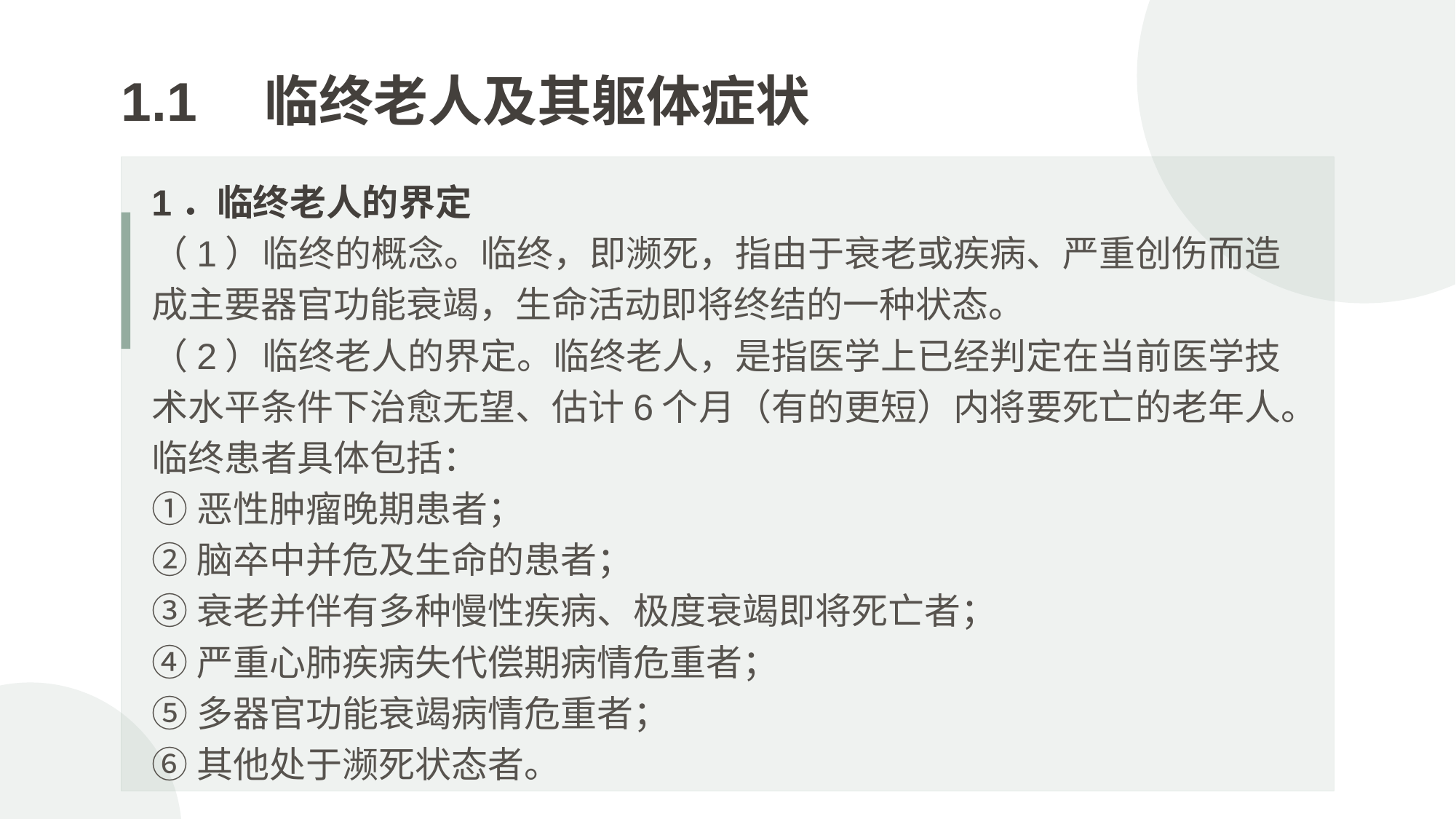

1.1　临终老人及其躯体症状

1．临终老人的界定
（1）临终的概念。临终，即濒死，指由于衰老或疾病、严重创伤而造成主要器官功能衰竭，生命活动即将终结的一种状态。
（2）临终老人的界定。临终老人，是指医学上已经判定在当前医学技术水平条件下治愈无望、估计6个月（有的更短）内将要死亡的老年人。
临终患者具体包括：
①恶性肿瘤晚期患者；
②脑卒中并危及生命的患者；
③衰老并伴有多种慢性疾病、极度衰竭即将死亡者；
④严重心肺疾病失代偿期病情危重者；
⑤多器官功能衰竭病情危重者；
⑥其他处于濒死状态者。